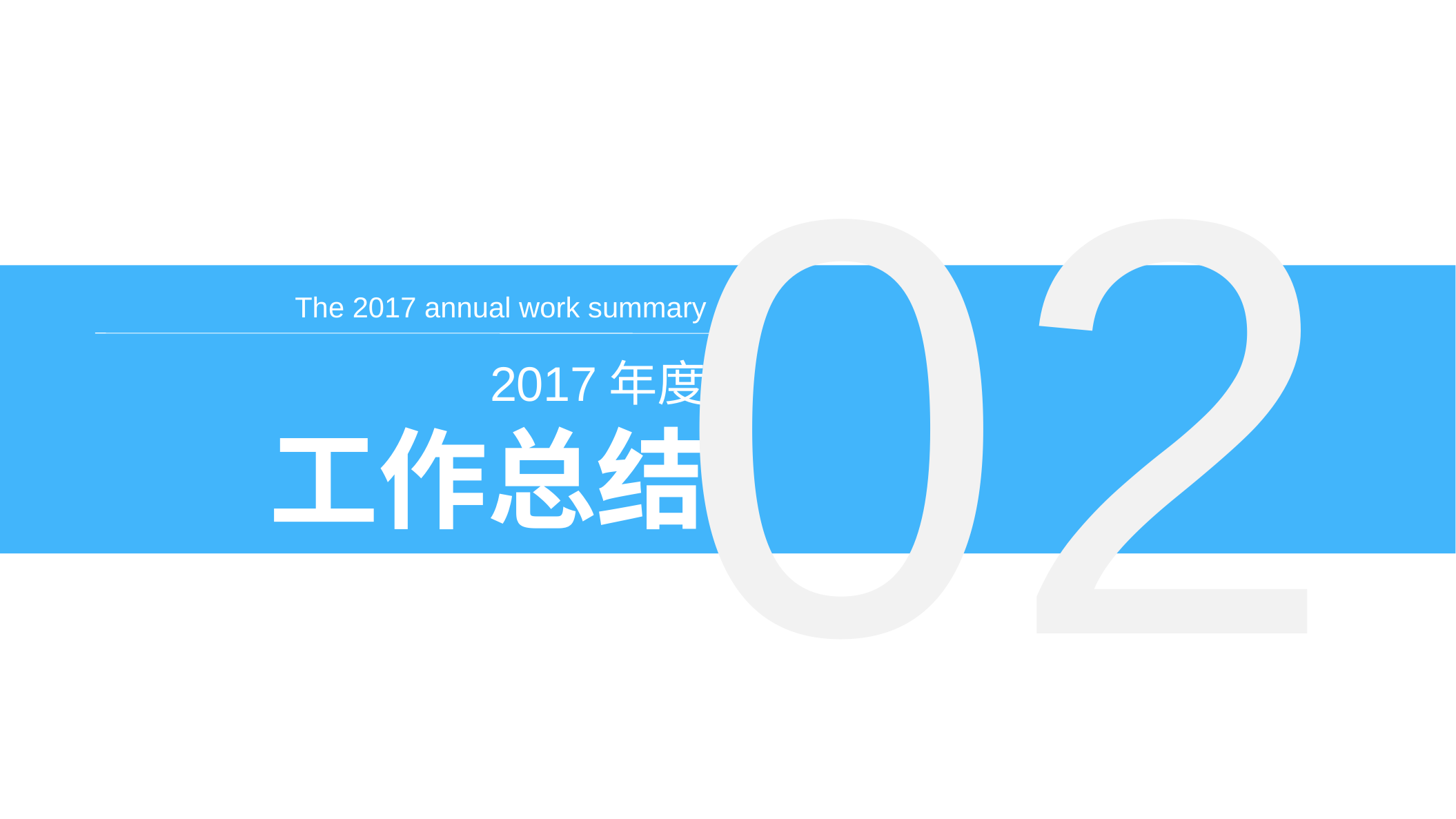

02

The 2017 annual work summary

2017年度
工作总结